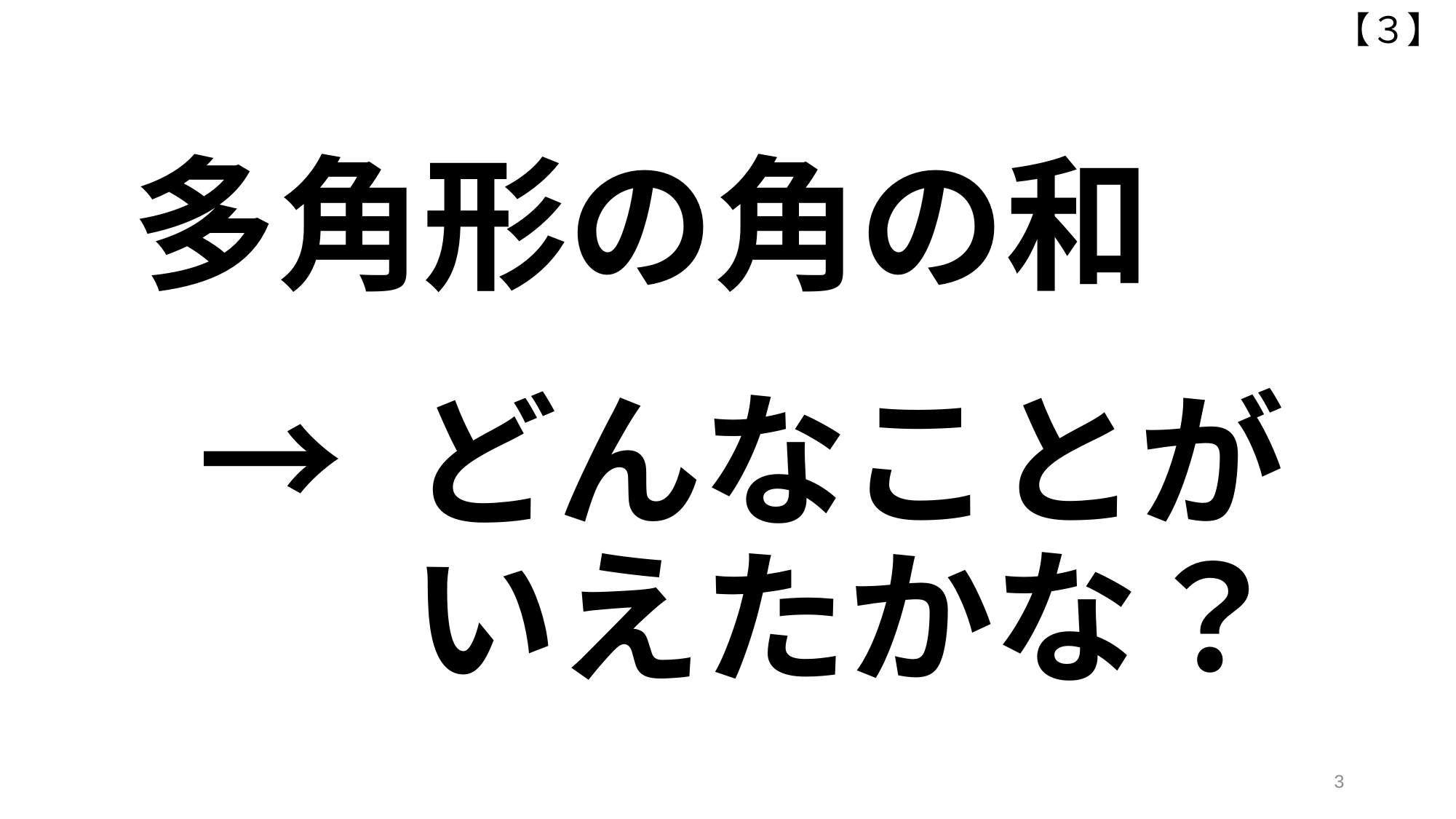

【３】
多角形の角の和
 → どんなことが
 　 いえたかな？
3